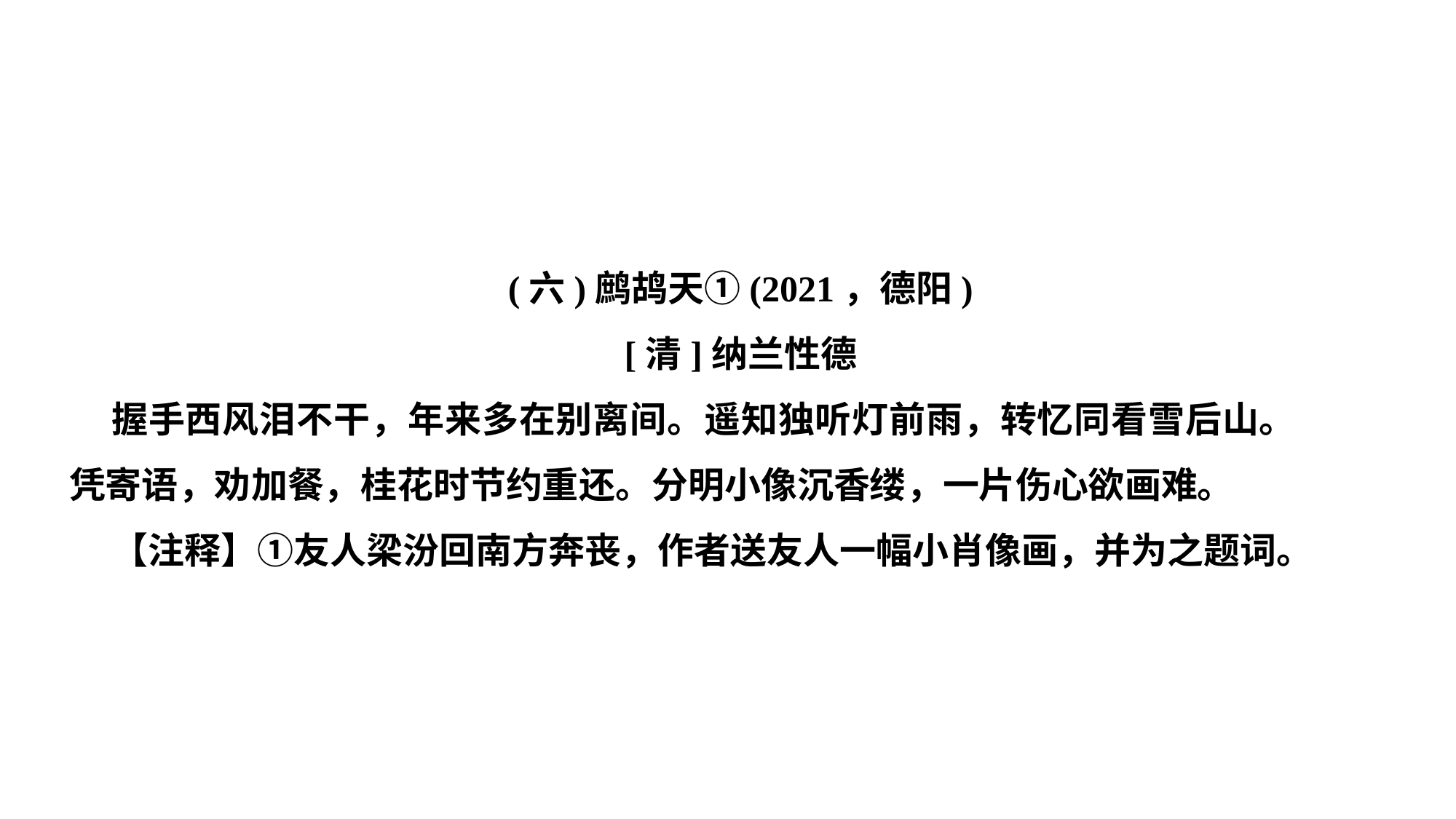

(六)鹧鸪天①(2021，德阳)
[清]纳兰性德
握手西风泪不干，年来多在别离间。遥知独听灯前雨，转忆同看雪后山。　　凭寄语，劝加餐，桂花时节约重还。分明小像沉香缕，一片伤心欲画难。
【注释】①友人梁汾回南方奔丧，作者送友人一幅小肖像画，并为之题词。